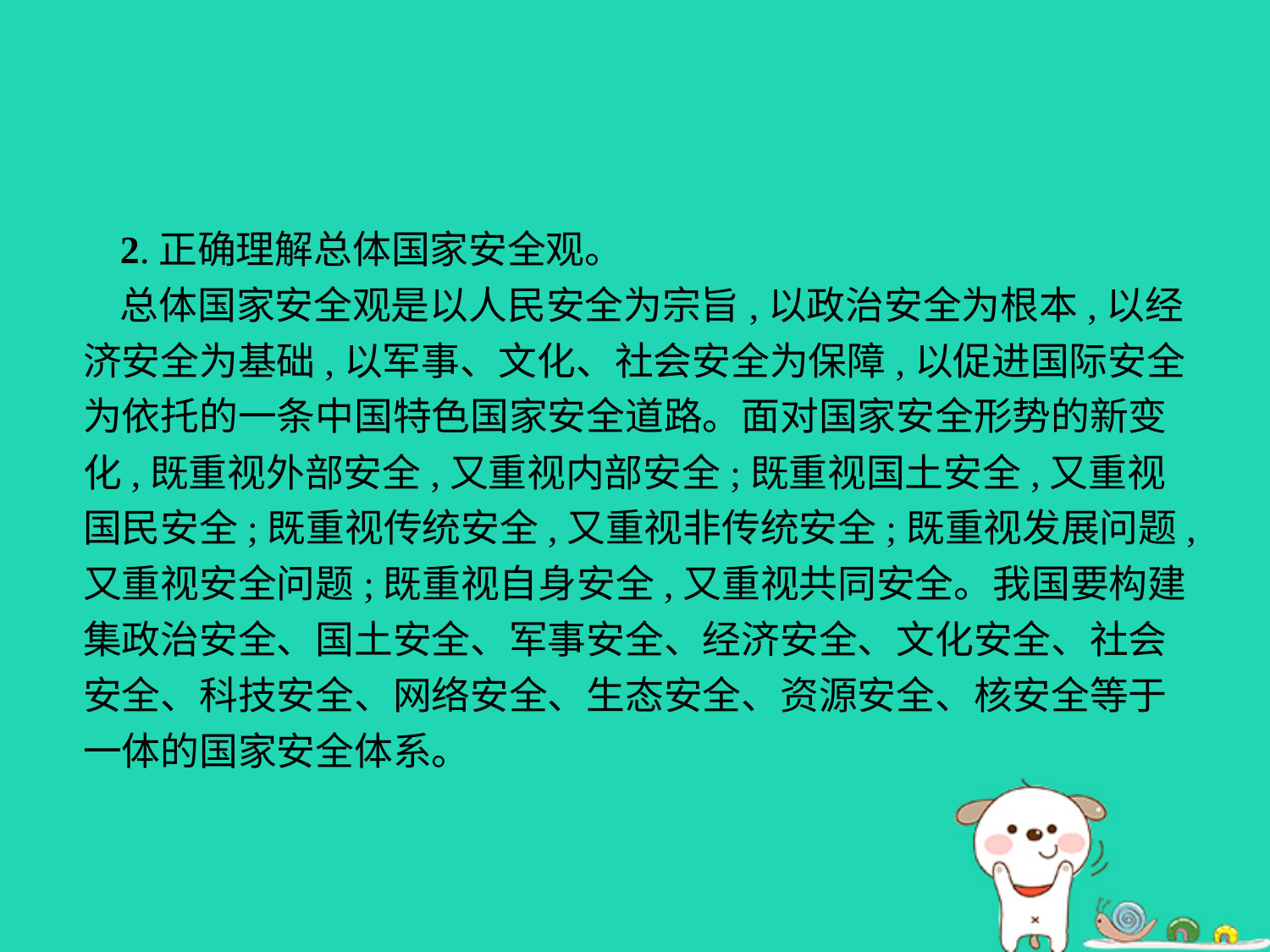

2.正确理解总体国家安全观。
总体国家安全观是以人民安全为宗旨,以政治安全为根本,以经济安全为基础,以军事、文化、社会安全为保障,以促进国际安全为依托的一条中国特色国家安全道路。面对国家安全形势的新变化,既重视外部安全,又重视内部安全;既重视国土安全,又重视国民安全;既重视传统安全,又重视非传统安全;既重视发展问题,又重视安全问题;既重视自身安全,又重视共同安全。我国要构建集政治安全、国土安全、军事安全、经济安全、文化安全、社会安全、科技安全、网络安全、生态安全、资源安全、核安全等于一体的国家安全体系。